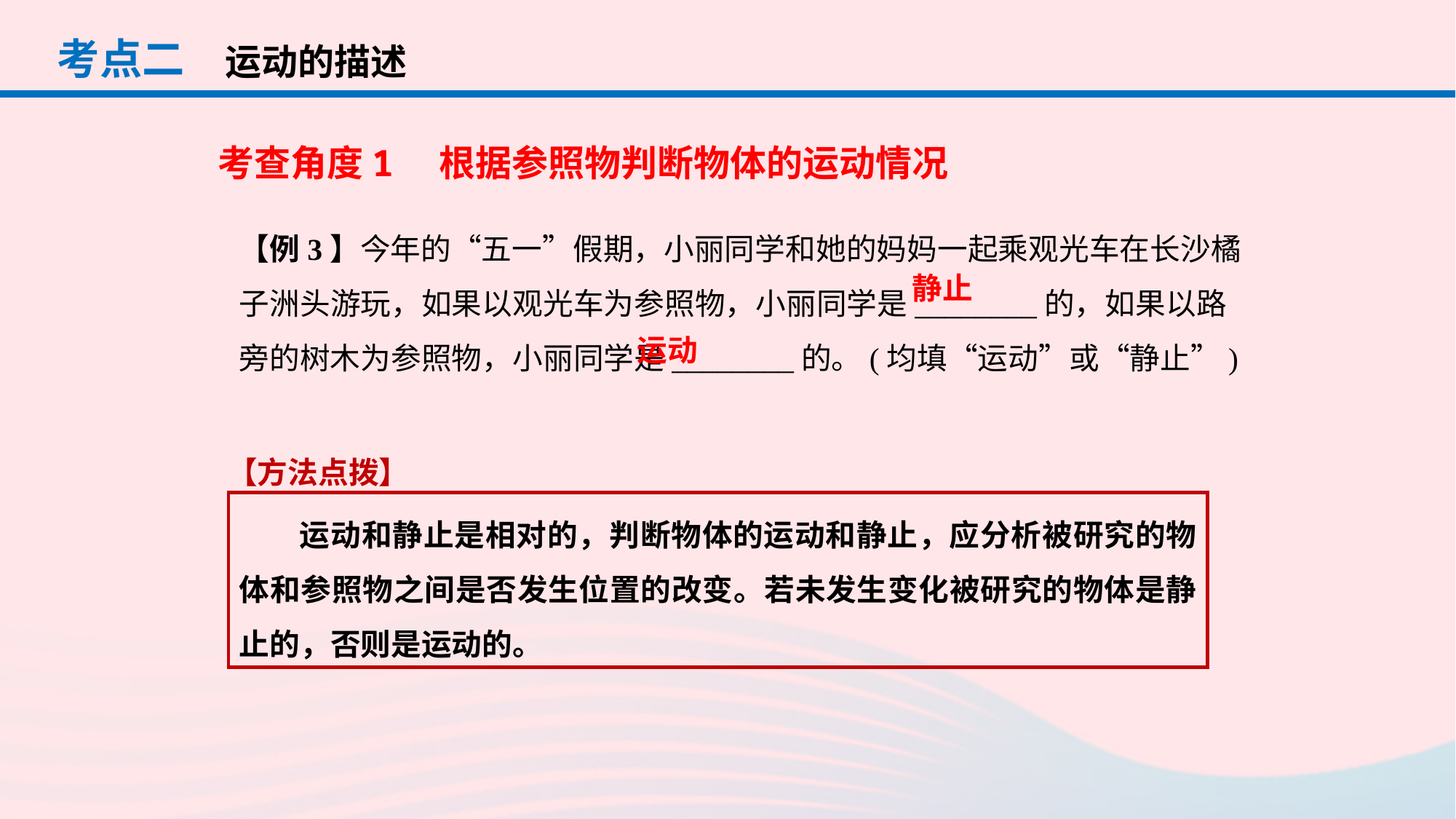

考点二
运动的描述
考查角度1　根据参照物判断物体的运动情况
【例3】今年的“五一”假期，小丽同学和她的妈妈一起乘观光车在长沙橘子洲头游玩，如果以观光车为参照物，小丽同学是________的，如果以路旁的树木为参照物，小丽同学是________的。(均填“运动”或“静止”)
静止
运动
【方法点拨】
       运动和静止是相对的，判断物体的运动和静止，应分析被研究的物体和参照物之间是否发生位置的改变。若未发生变化被研究的物体是静止的，否则是运动的。